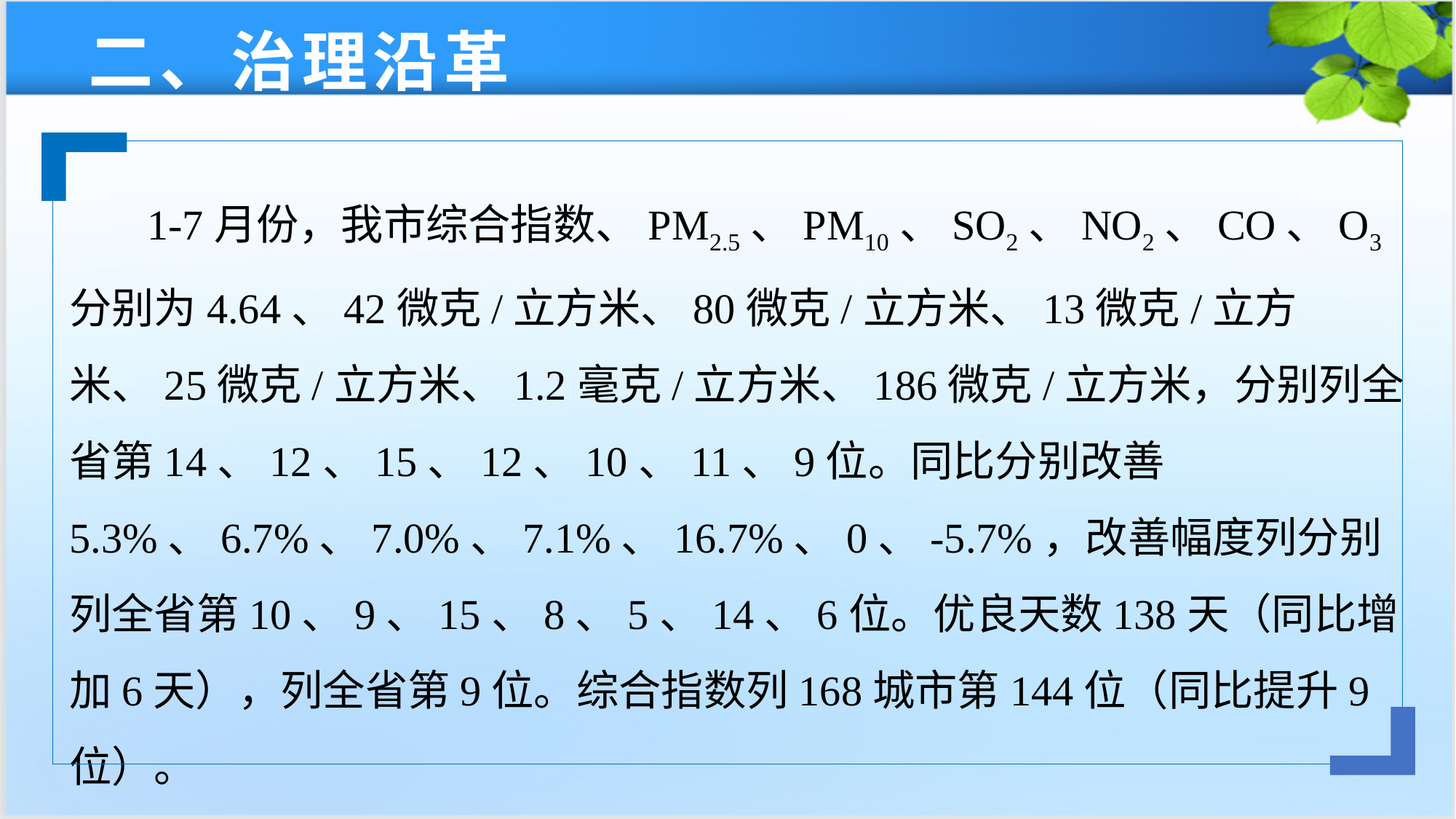

二、治理沿革

       1-7月份，我市综合指数、PM2.5、PM10、SO2、NO2、CO、O3分别为4.64、42微克/立方米、80微克/立方米、13微克/立方米、25微克/立方米、1.2毫克/立方米、186微克/立方米，分别列全省第14、12、15、12、10、11、9位。同比分别改善5.3%、6.7%、7.0%、7.1%、16.7%、0、-5.7%，改善幅度列分别列全省第10、9、15、8、5、14、6位。优良天数138天（同比增加6天），列全省第9位。综合指数列168城市第144位（同比提升9位）。